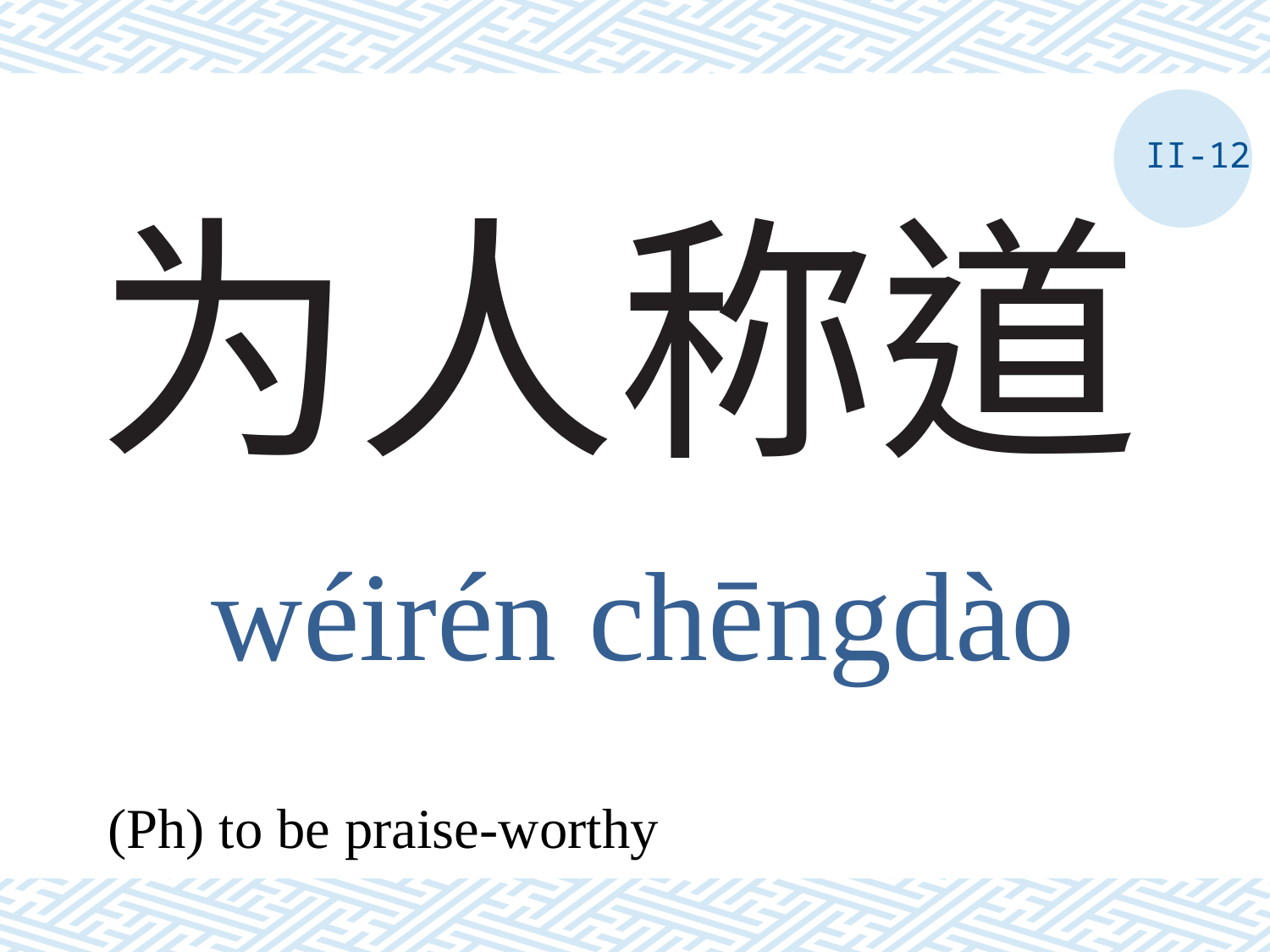

II-12

# 为人称道
wéirén chēngdào
(Ph) to be praise-worthy